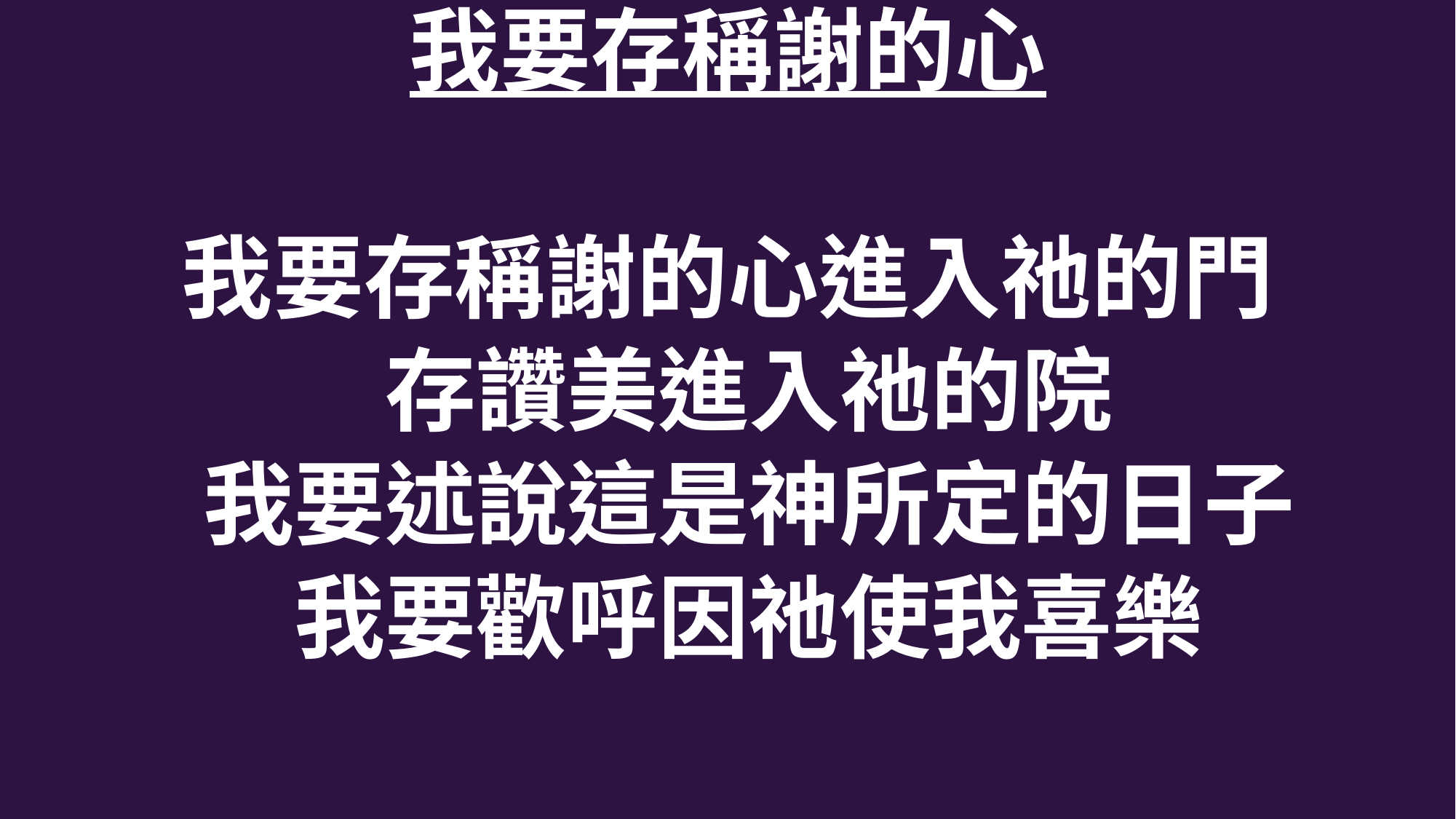

我要存稱謝的心

我要存稱謝的心進入祂的門
 存讚美進入祂的院
 我要述說這是神所定的日子
 我要歡呼因祂使我喜樂